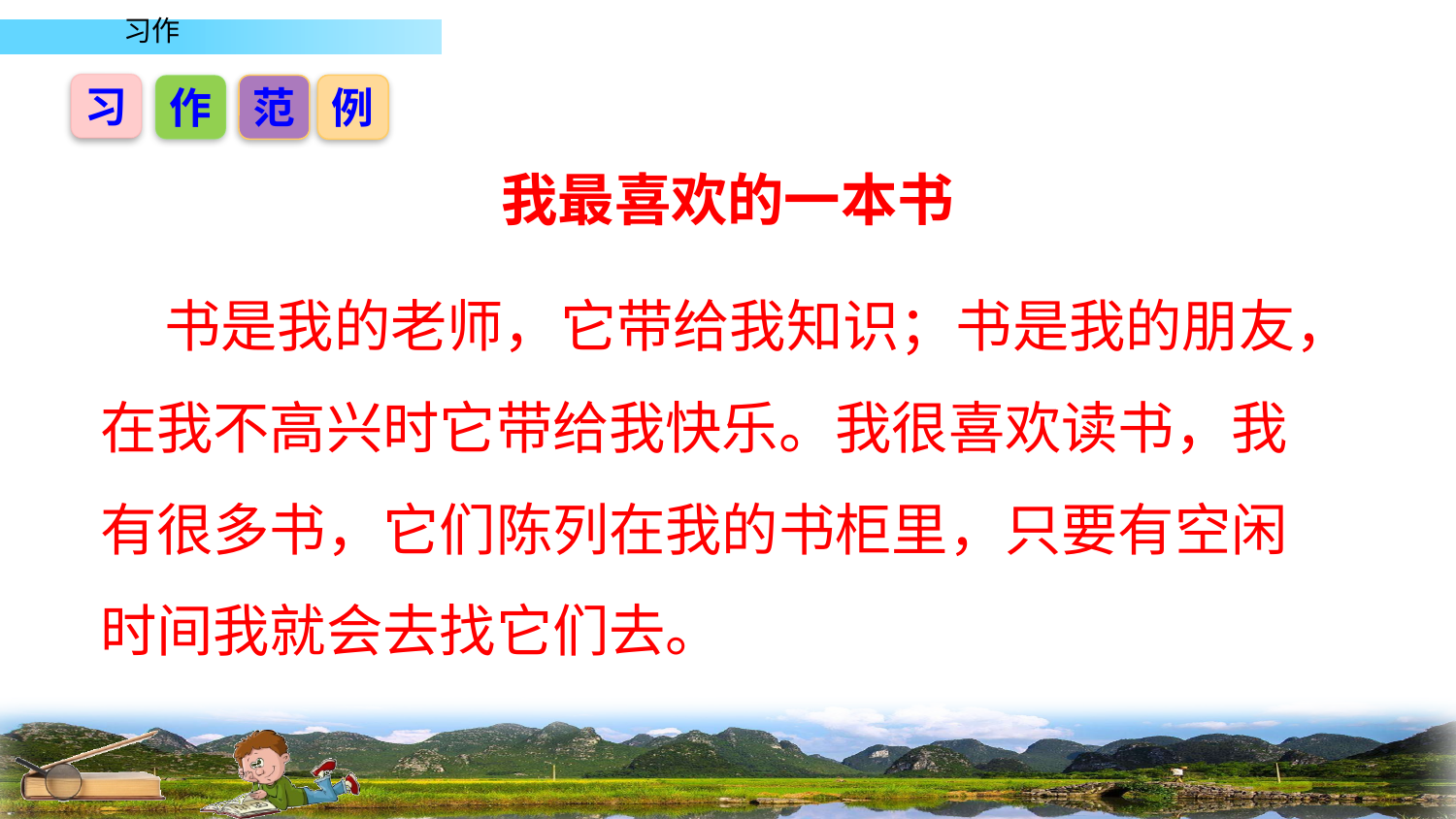

习
作
范
例
我最喜欢的一本书
    书是我的老师，它带给我知识；书是我的朋友，在我不高兴时它带给我快乐。我很喜欢读书，我有很多书，它们陈列在我的书柜里，只要有空闲时间我就会去找它们去。